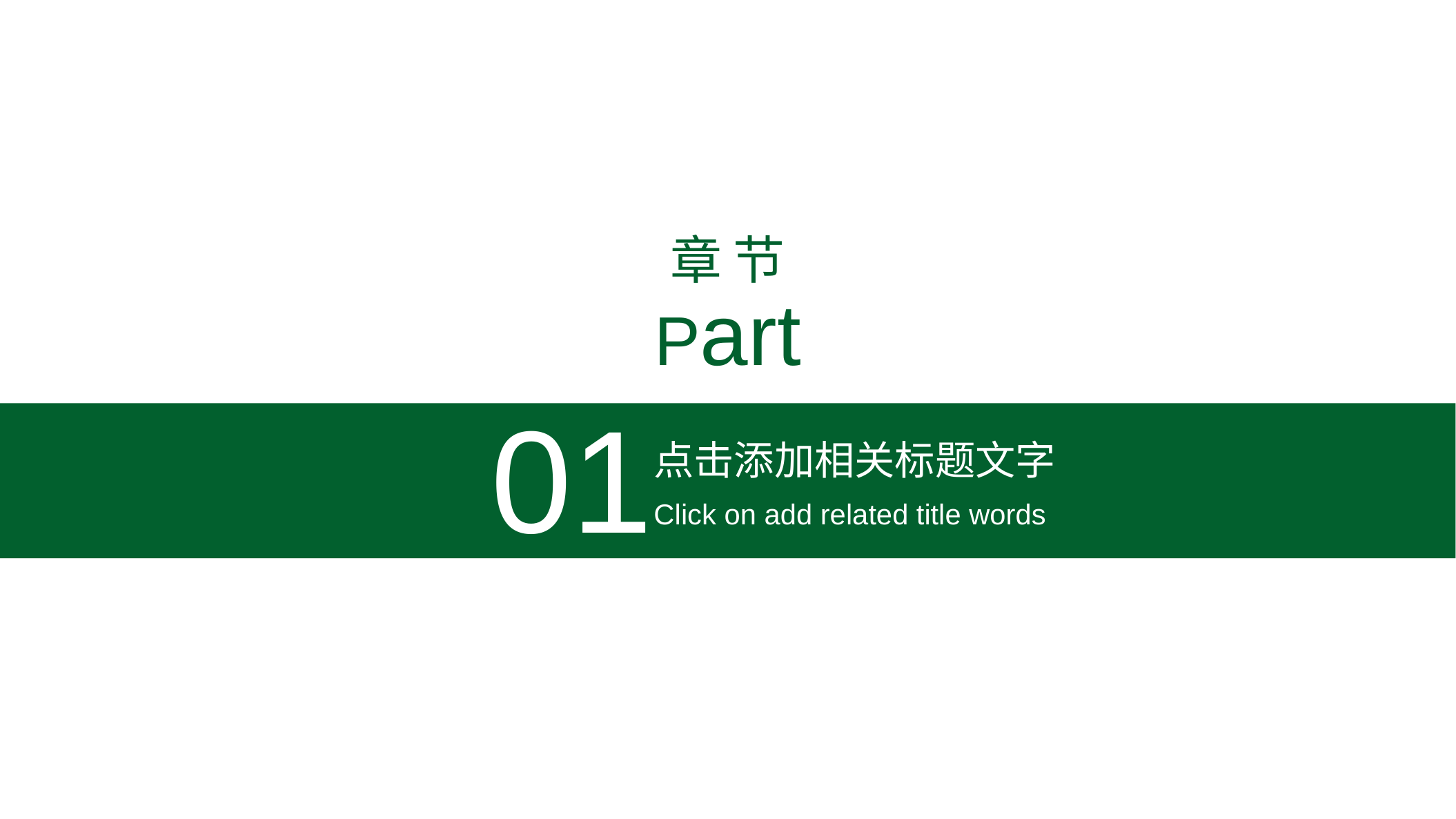

章 节
Part
01

点击添加相关标题文字
Click on add related title words